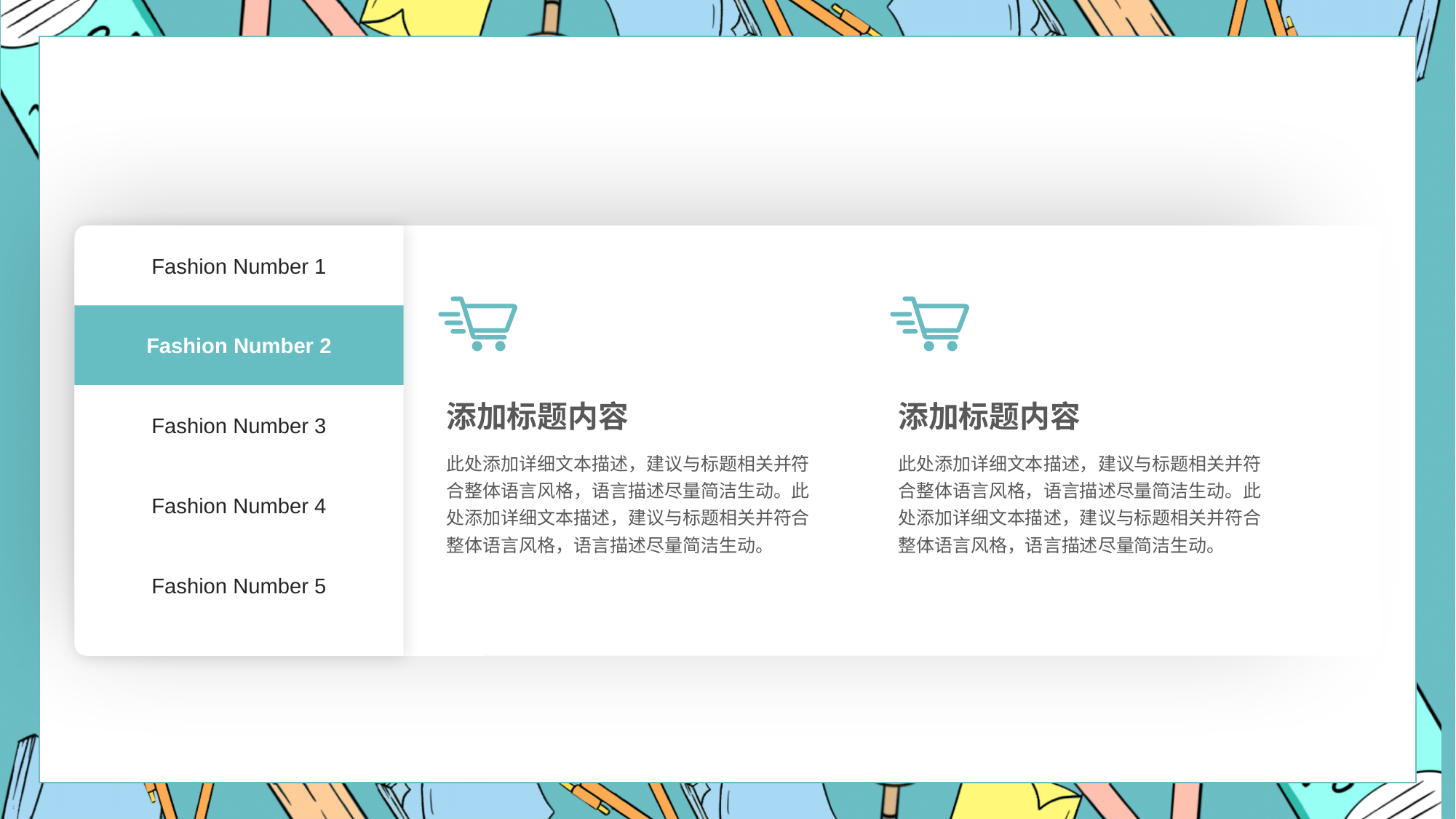

Fashion Number 1

Fashion Number 2
添加标题内容
此处添加详细文本描述，建议与标题相关并符合整体语言风格，语言描述尽量简洁生动。此处添加详细文本描述，建议与标题相关并符合整体语言风格，语言描述尽量简洁生动。

添加标题内容
此处添加详细文本描述，建议与标题相关并符合整体语言风格，语言描述尽量简洁生动。此处添加详细文本描述，建议与标题相关并符合整体语言风格，语言描述尽量简洁生动。

Fashion Number 3
Fashion Number 4
Fashion Number 5